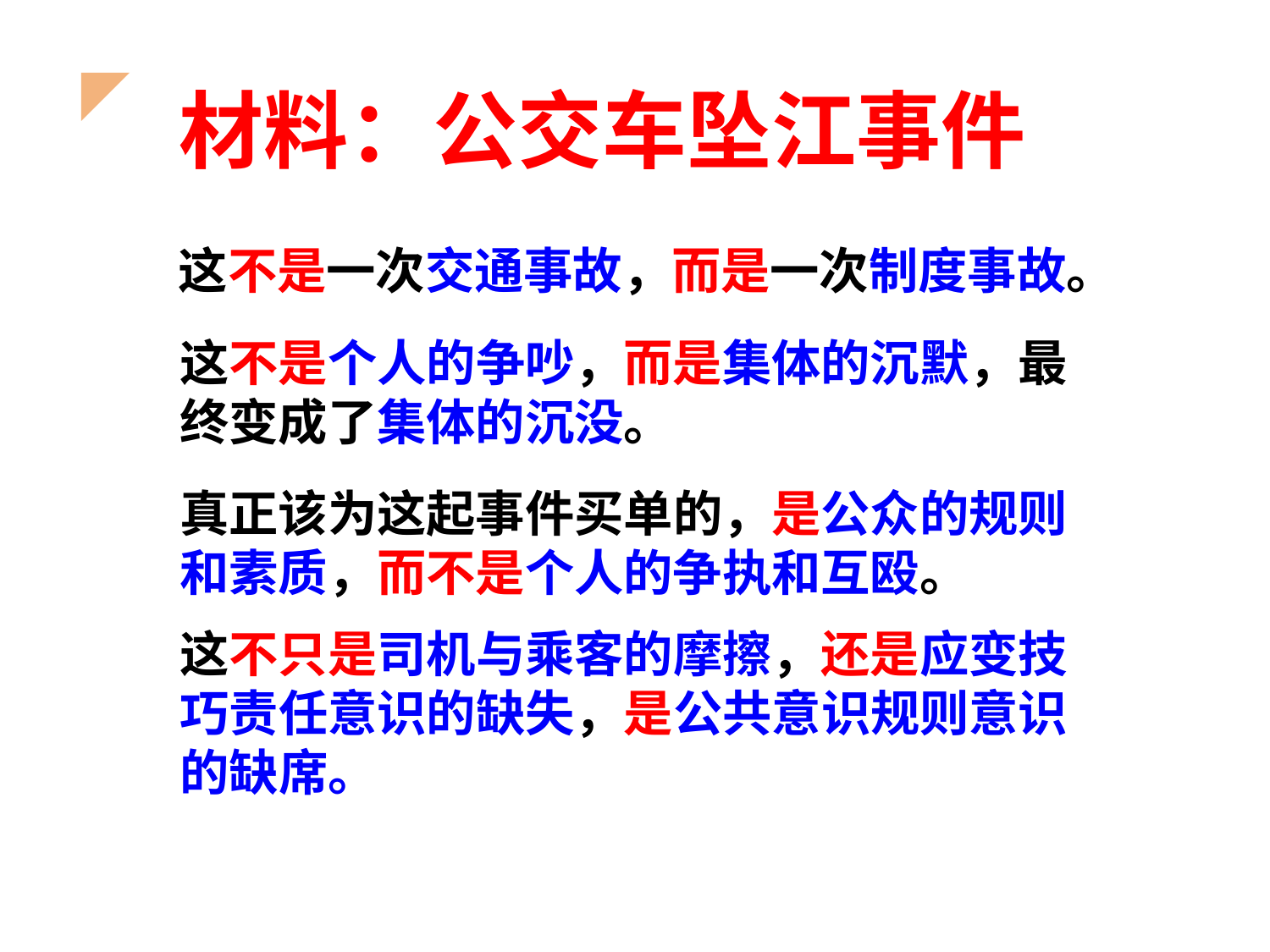

材料：公交车坠江事件
这不是一次交通事故，而是一次制度事故。
这不是个人的争吵，而是集体的沉默，最终变成了集体的沉没。
真正该为这起事件买单的，是公众的规则和素质，而不是个人的争执和互殴。
这不只是司机与乘客的摩擦，还是应变技巧责任意识的缺失，是公共意识规则意识的缺席。